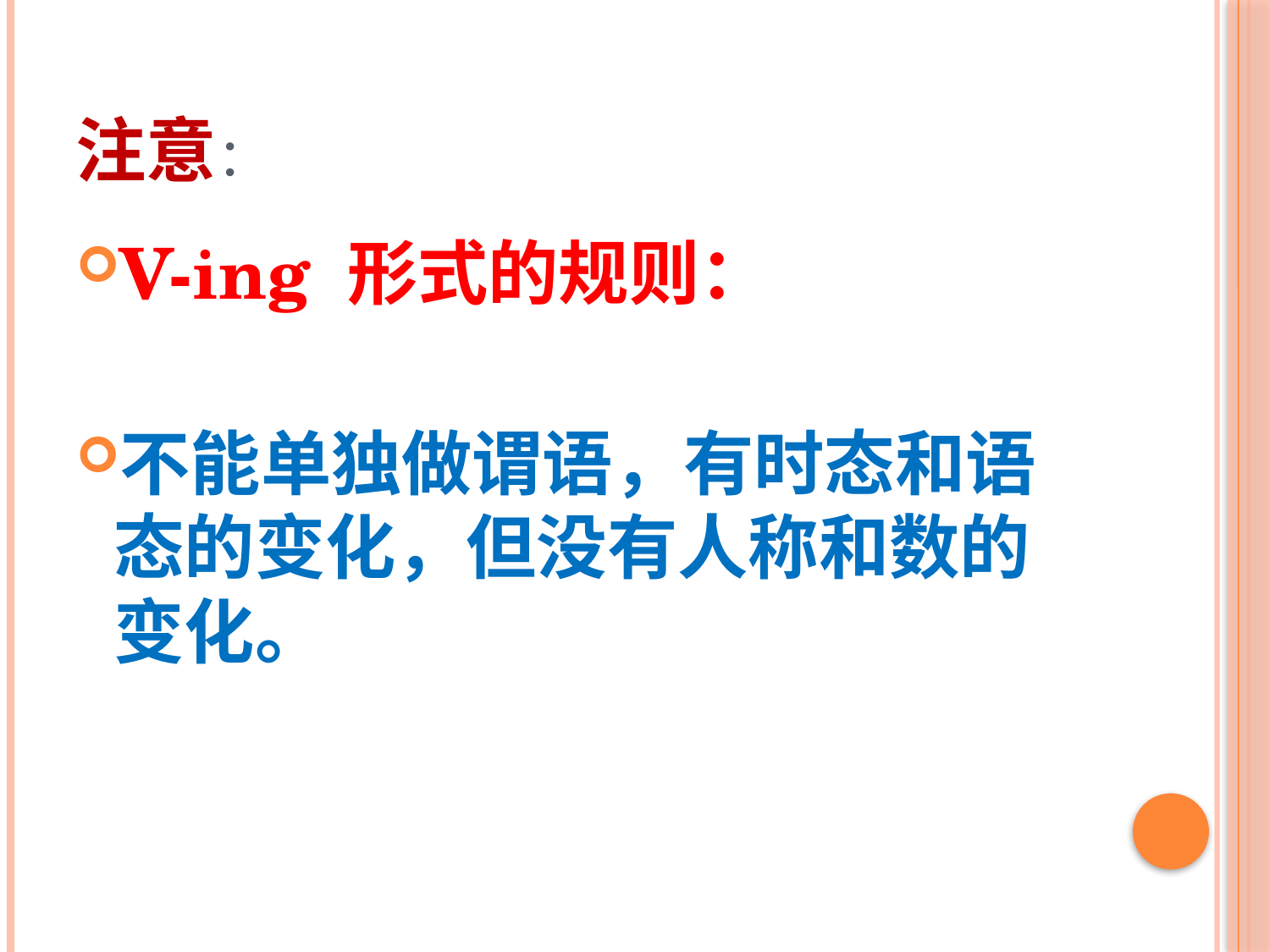

# 注意：
V-ing 形式的规则：

不能单独做谓语，有时态和语态的变化，但没有人称和数的变化。